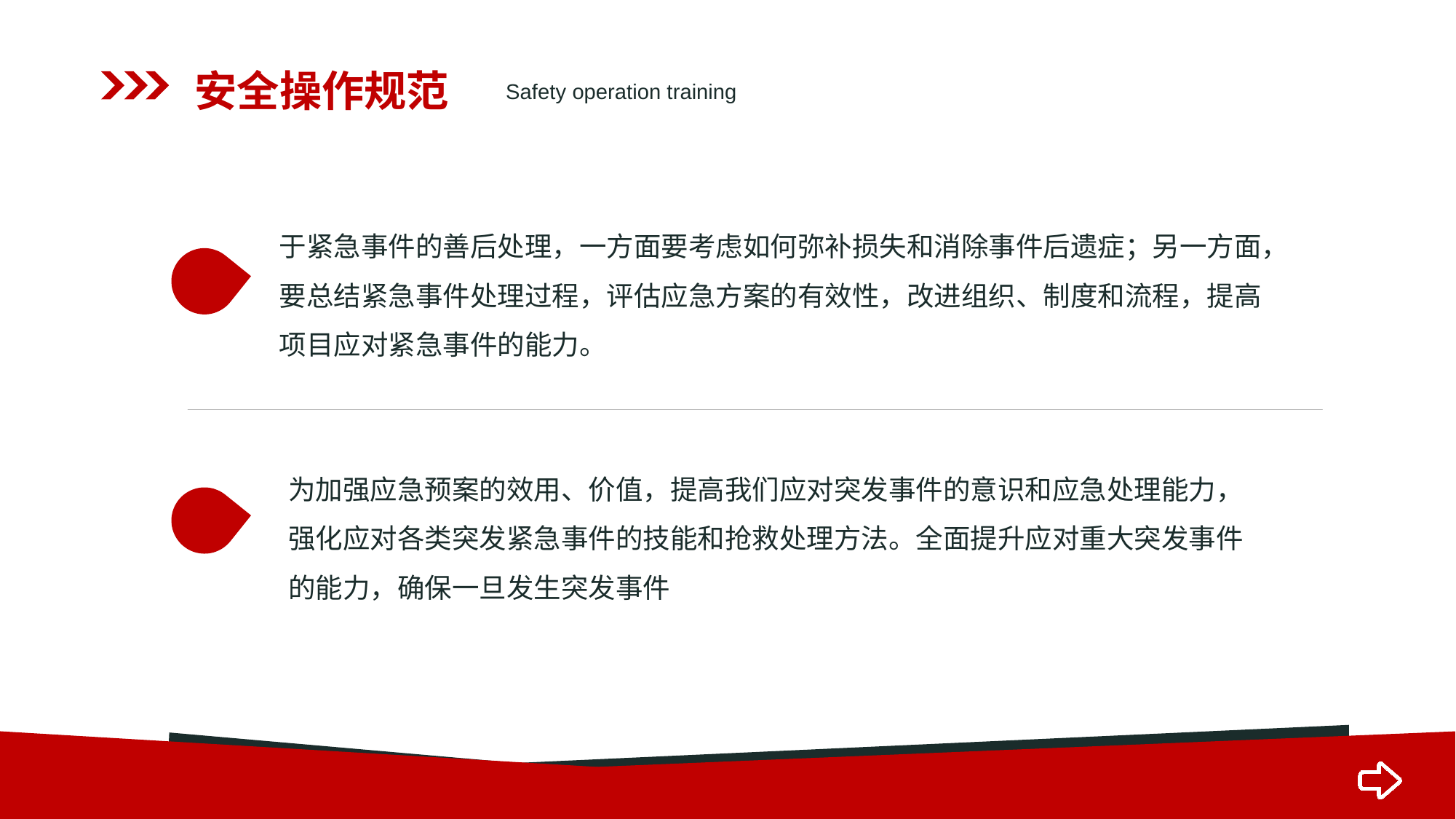

安全操作规范

Safety operation training
于紧急事件的善后处理，一方面要考虑如何弥补损失和消除事件后遗症；另一方面，要总结紧急事件处理过程，评估应急方案的有效性，改进组织、制度和流程，提高项目应对紧急事件的能力。

为加强应急预案的效用、价值，提高我们应对突发事件的意识和应急处理能力，强化应对各类突发紧急事件的技能和抢救处理方法。全面提升应对重大突发事件的能力，确保一旦发生突发事件